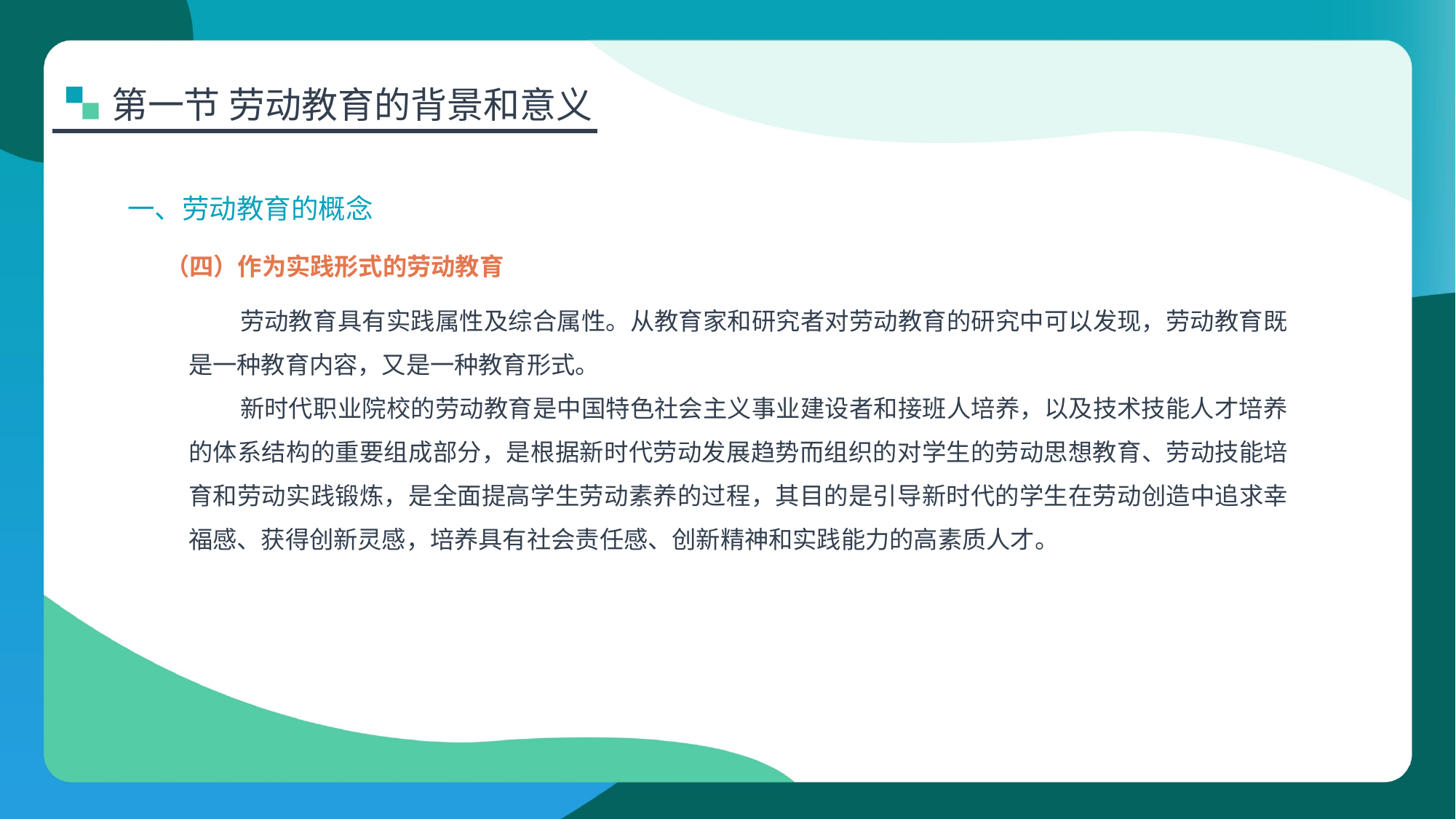

第一节 劳动教育的背景和意义

一、劳动教育的概念
（四）作为实践形式的劳动教育
劳动教育具有实践属性及综合属性。从教育家和研究者对劳动教育的研究中可以发现，劳动教育既是一种教育内容，又是一种教育形式。
新时代职业院校的劳动教育是中国特色社会主义事业建设者和接班人培养，以及技术技能人才培养的体系结构的重要组成部分，是根据新时代劳动发展趋势而组织的对学生的劳动思想教育、劳动技能培育和劳动实践锻炼，是全面提高学生劳动素养的过程，其目的是引导新时代的学生在劳动创造中追求幸福感、获得创新灵感，培养具有社会责任感、创新精神和实践能力的高素质人才。